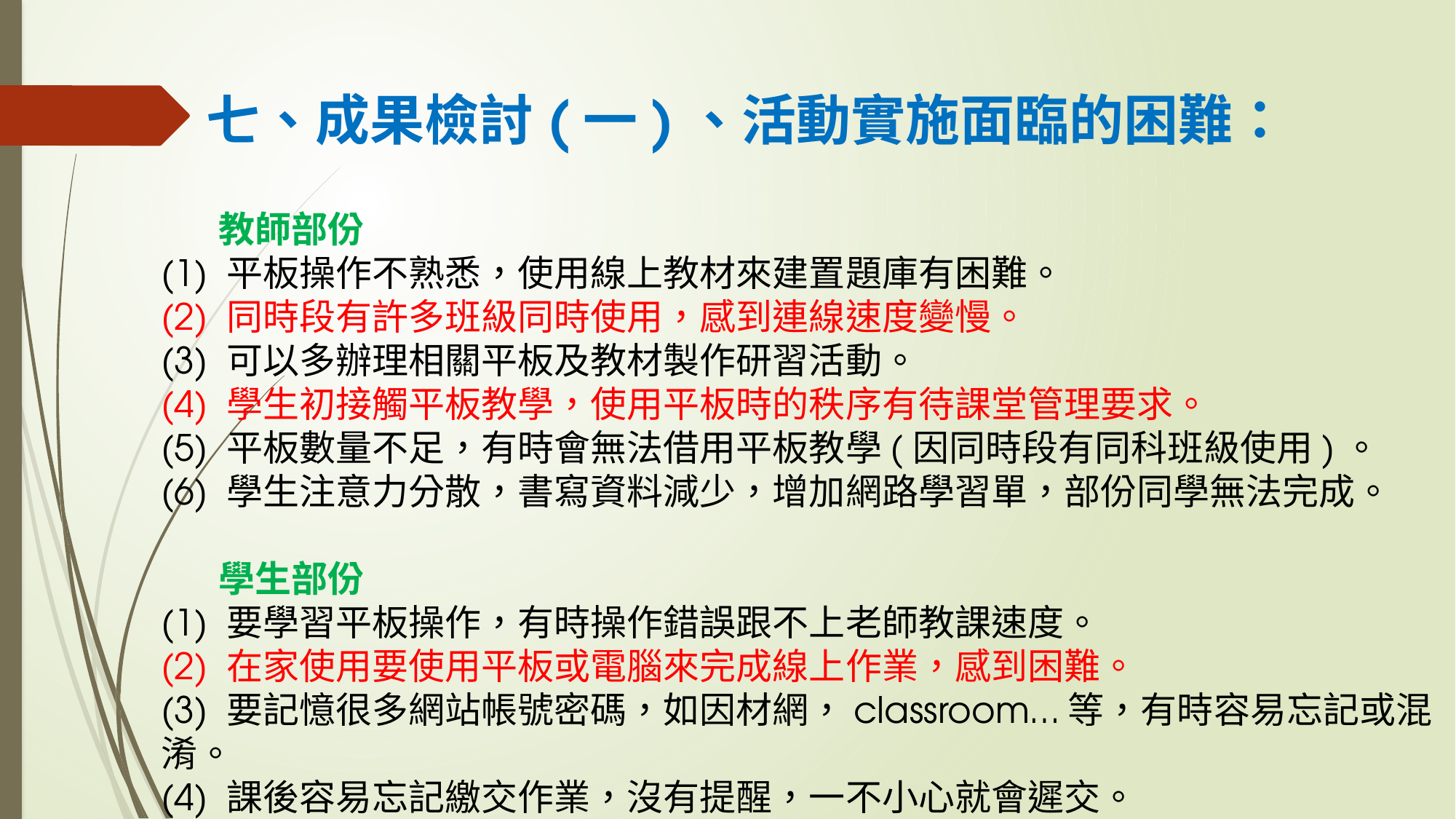

七、成果檢討(一)、活動實施面臨的困難：

      教師部份
(1) 平板操作不熟悉，使用線上教材來建置題庫有困難。
(2) 同時段有許多班級同時使用，感到連線速度變慢。
(3) 可以多辦理相關平板及教材製作研習活動。
(4) 學生初接觸平板教學，使用平板時的秩序有待課堂管理要求。
(5) 平板數量不足，有時會無法借用平板教學(因同時段有同科班級使用)。
(6) 學生注意力分散，書寫資料減少，增加網路學習單，部份同學無法完成。

      學生部份
(1) 要學習平板操作，有時操作錯誤跟不上老師教課速度。
(2) 在家使用要使用平板或電腦來完成線上作業，感到困難。
(3) 要記憶很多網站帳號密碼，如因材網，classroom…等，有時容易忘記或混淆。
(4) 課後容易忘記繳交作業，沒有提醒，一不小心就會遲交。